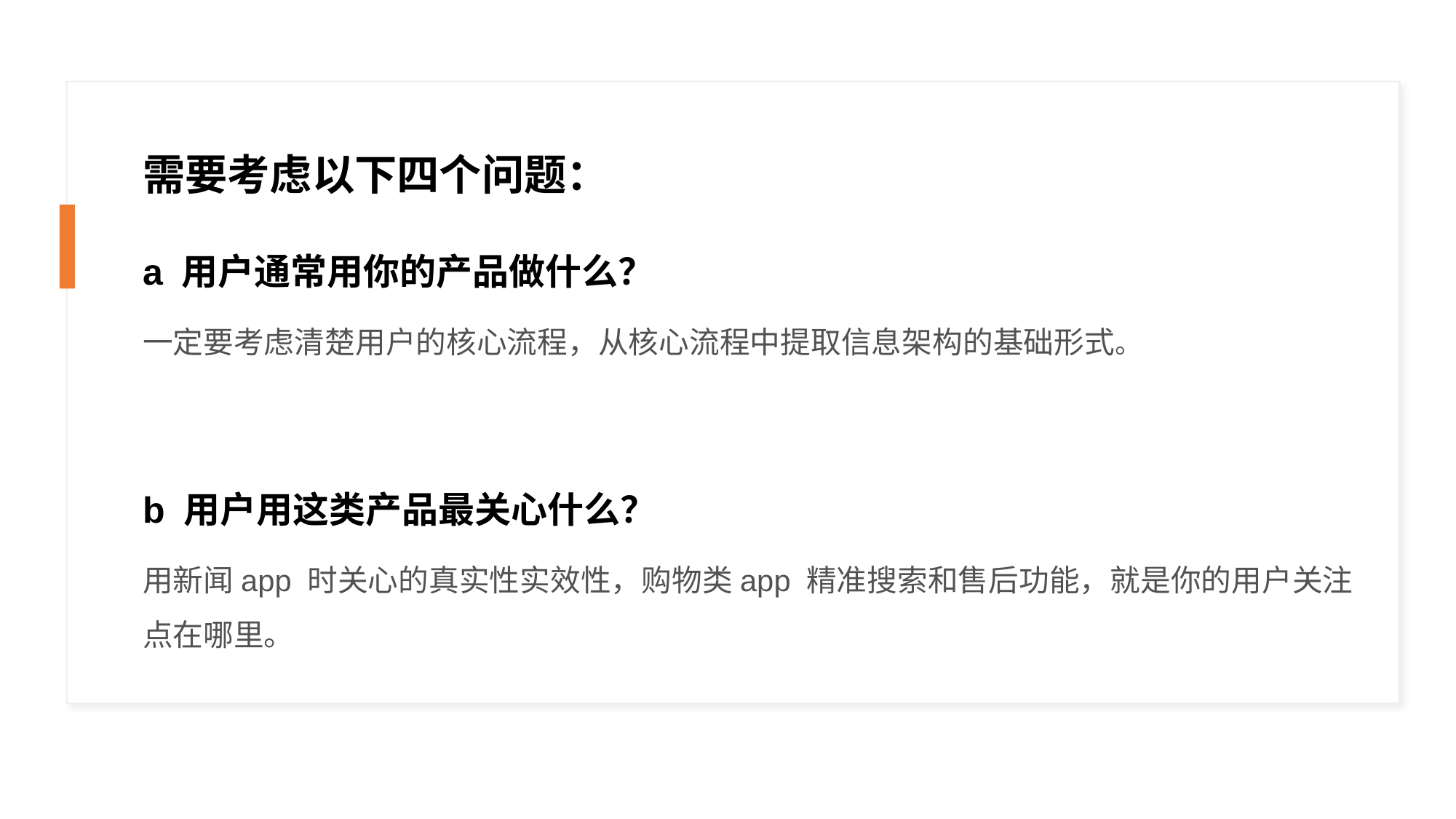

需要考虑以下四个问题：

a 用户通常用你的产品做什么？
一定要考虑清楚用户的核心流程，从核心流程中提取信息架构的基础形式。
b 用户用这类产品最关心什么？
用新闻app 时关心的真实性实效性，购物类app 精准搜索和售后功能，就是你的用户关注点在哪里。